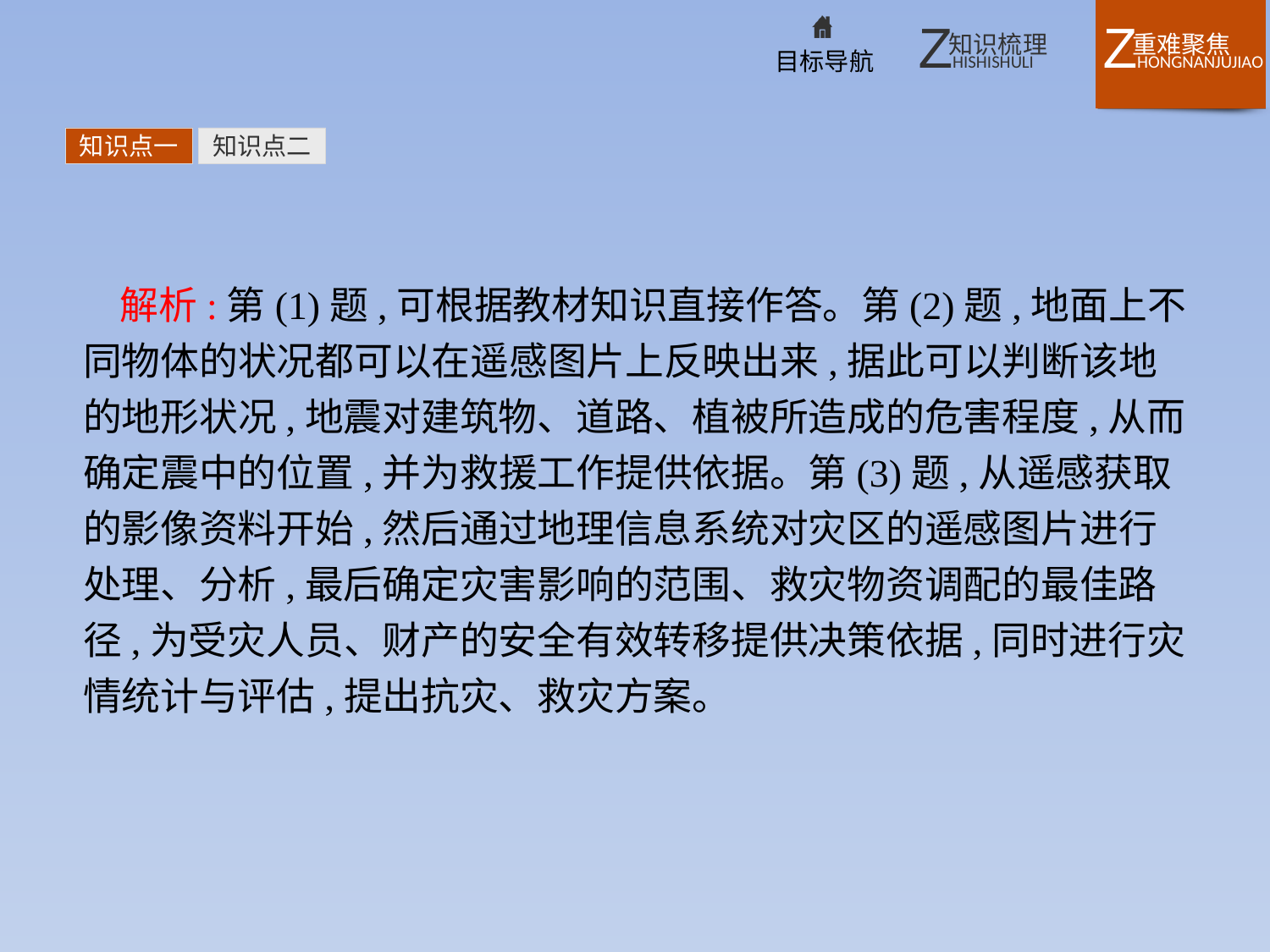

知识点一
知识点二
解析:第(1)题,可根据教材知识直接作答。第(2)题,地面上不同物体的状况都可以在遥感图片上反映出来,据此可以判断该地的地形状况,地震对建筑物、道路、植被所造成的危害程度,从而确定震中的位置,并为救援工作提供依据。第(3)题,从遥感获取的影像资料开始,然后通过地理信息系统对灾区的遥感图片进行处理、分析,最后确定灾害影响的范围、救灾物资调配的最佳路径,为受灾人员、财产的安全有效转移提供决策依据,同时进行灾情统计与评估,提出抗灾、救灾方案。